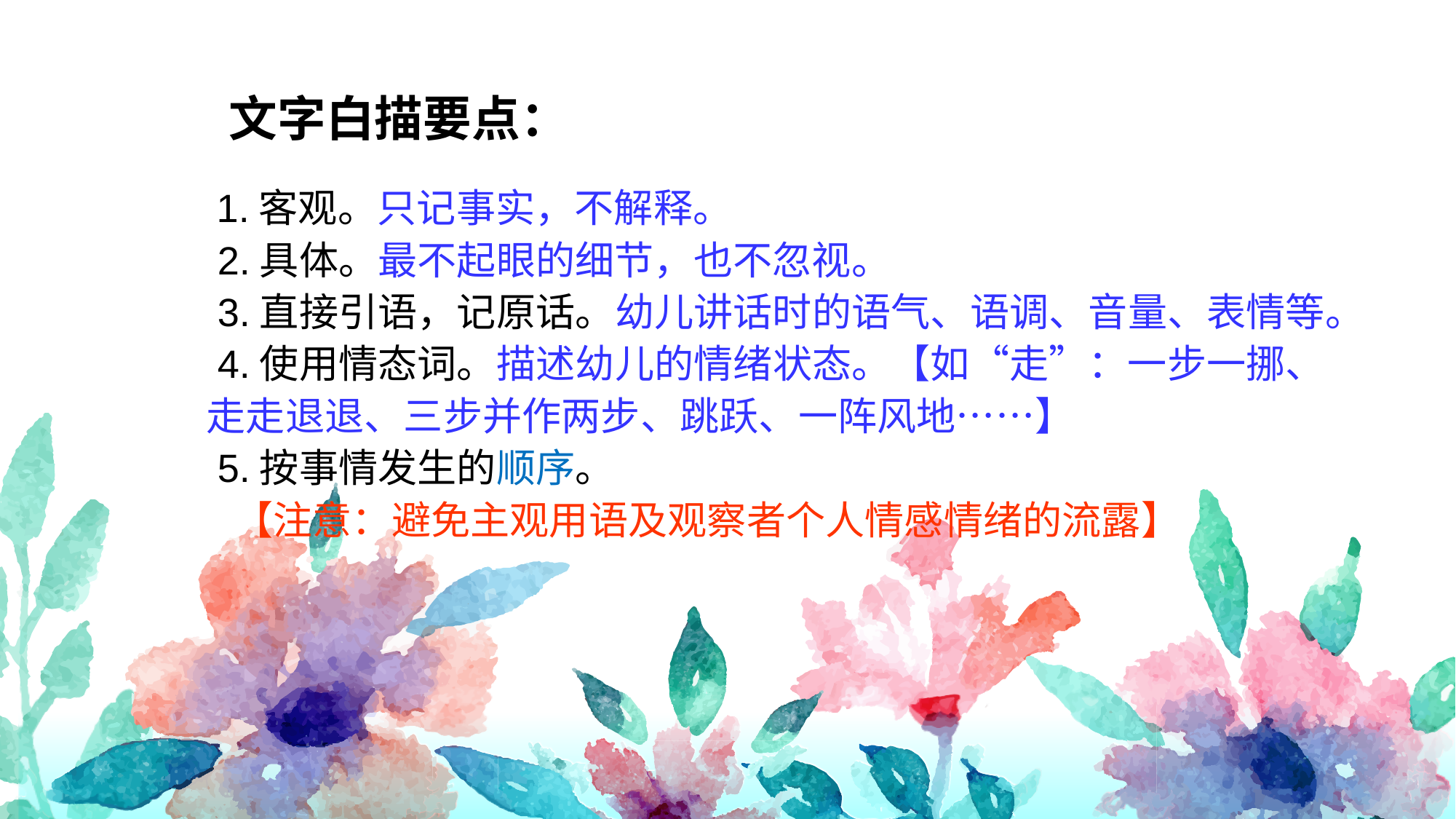

文字白描要点：

 1.客观。只记事实，不解释。
 2.具体。最不起眼的细节，也不忽视。
 3.直接引语，记原话。幼儿讲话时的语气、语调、音量、表情等。
 4.使用情态词。描述幼儿的情绪状态。【如“走”：一步一挪、走走退退、三步并作两步、跳跃、一阵风地……】
 5.按事情发生的顺序。
  【注意：避免主观用语及观察者个人情感情绪的流露】